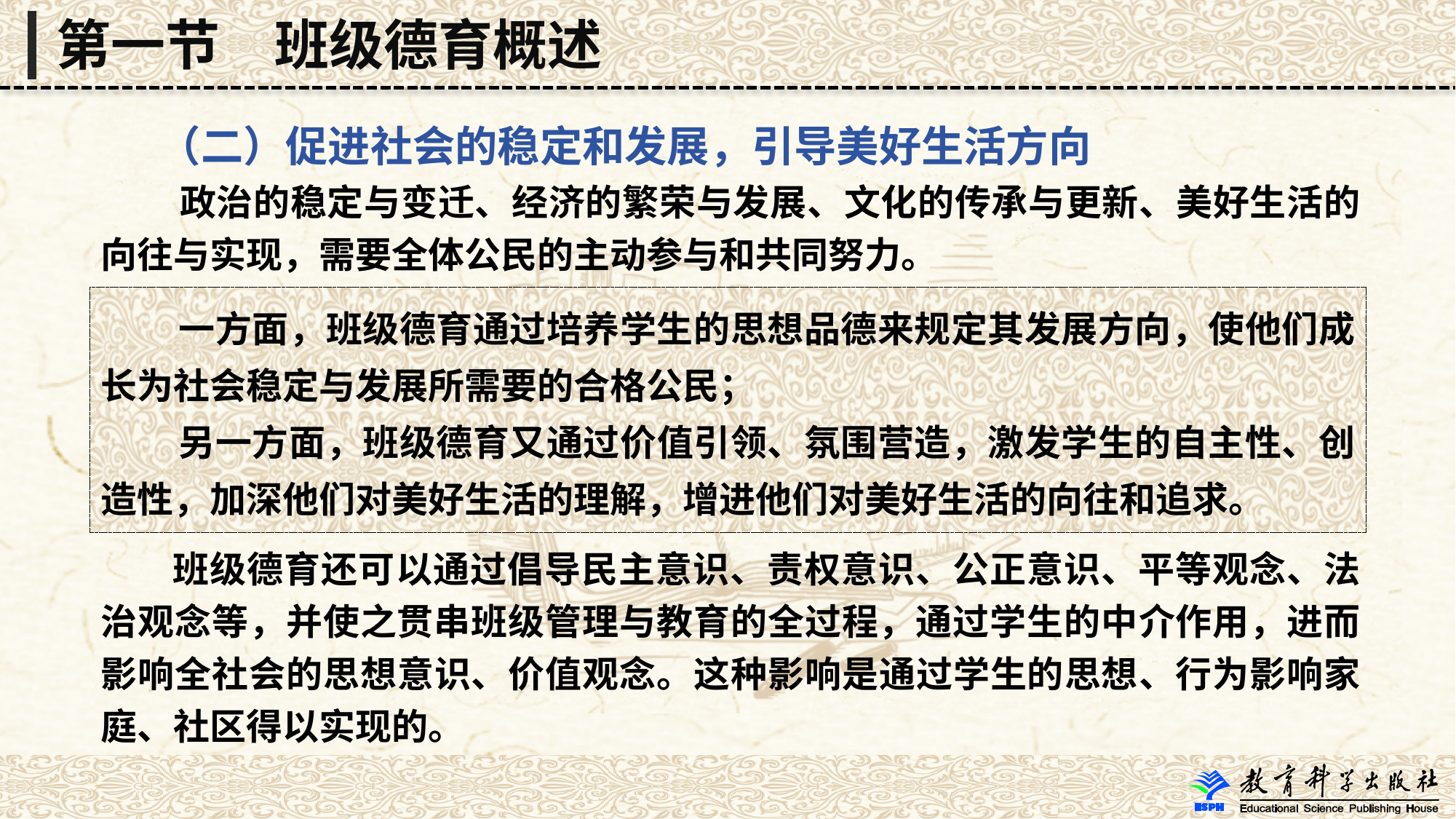

第一节　班级德育概述
      （二）促进社会的稳定和发展，引导美好生活方向
        政治的稳定与变迁、经济的繁荣与发展、文化的传承与更新、美好生活的向往与实现，需要全体公民的主动参与和共同努力。

       班级德育还可以通过倡导民主意识、责权意识、公正意识、平等观念、法治观念等，并使之贯串班级管理与教育的全过程，通过学生的中介作用，进而影响全社会的思想意识、价值观念。这种影响是通过学生的思想、行为影响家庭、社区得以实现的。
        一方面，班级德育通过培养学生的思想品德来规定其发展方向，使他们成长为社会稳定与发展所需要的合格公民；
        另一方面，班级德育又通过价值引领、氛围营造，激发学生的自主性、创造性，加深他们对美好生活的理解，增进他们对美好生活的向往和追求。